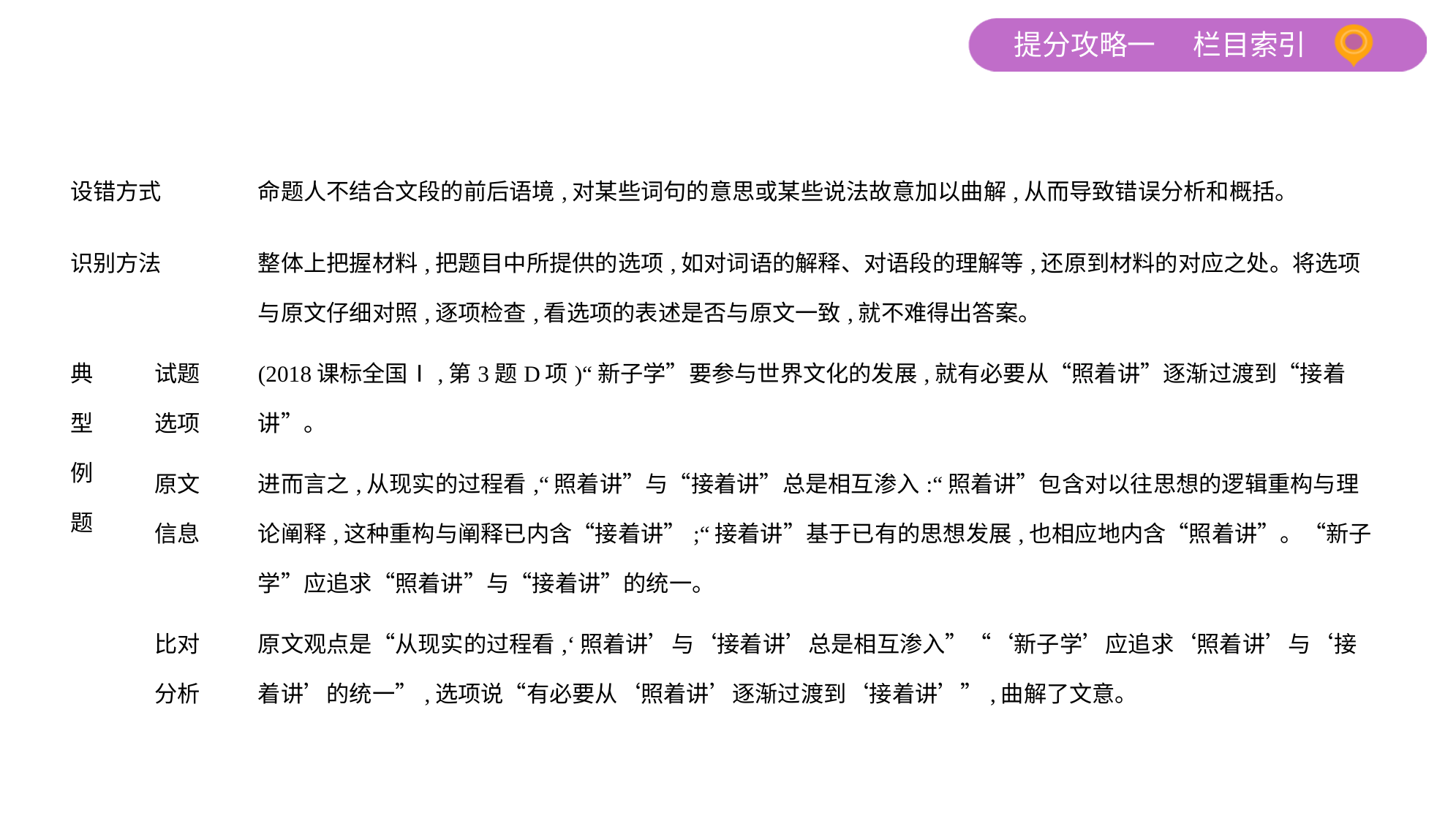

| 设错方式 |  | 命题人不结合文段的前后语境,对某些词句的意思或某些说法故意加以曲解,从而导致错误分析和概括。 |
| --- | --- | --- |
| 识别方法 |  | 整体上把握材料,把题目中所提供的选项,如对词语的解释、对语段的理解等,还原到材料的对应之处。将选项与原文仔细对照,逐项检查,看选项的表述是否与原文一致,就不难得出答案。 |
| 典 型 例 题 | 试题 选项 | (2018课标全国Ⅰ,第3题D项)“新子学”要参与世界文化的发展,就有必要从“照着讲”逐渐过渡到“接着讲”。 |
|  | 原文 信息 | 进而言之,从现实的过程看,“照着讲”与“接着讲”总是相互渗入:“照着讲”包含对以往思想的逻辑重构与理论阐释,这种重构与阐释已内含“接着讲”;“接着讲”基于已有的思想发展,也相应地内含“照着讲”。“新子学”应追求“照着讲”与“接着讲”的统一。 |
|  | 比对 分析 | 原文观点是“从现实的过程看,‘照着讲’与‘接着讲’总是相互渗入”“‘新子学’应追求‘照着讲’与‘接着讲’的统一”,选项说“有必要从‘照着讲’逐渐过渡到‘接着讲’”,曲解了文意。 |